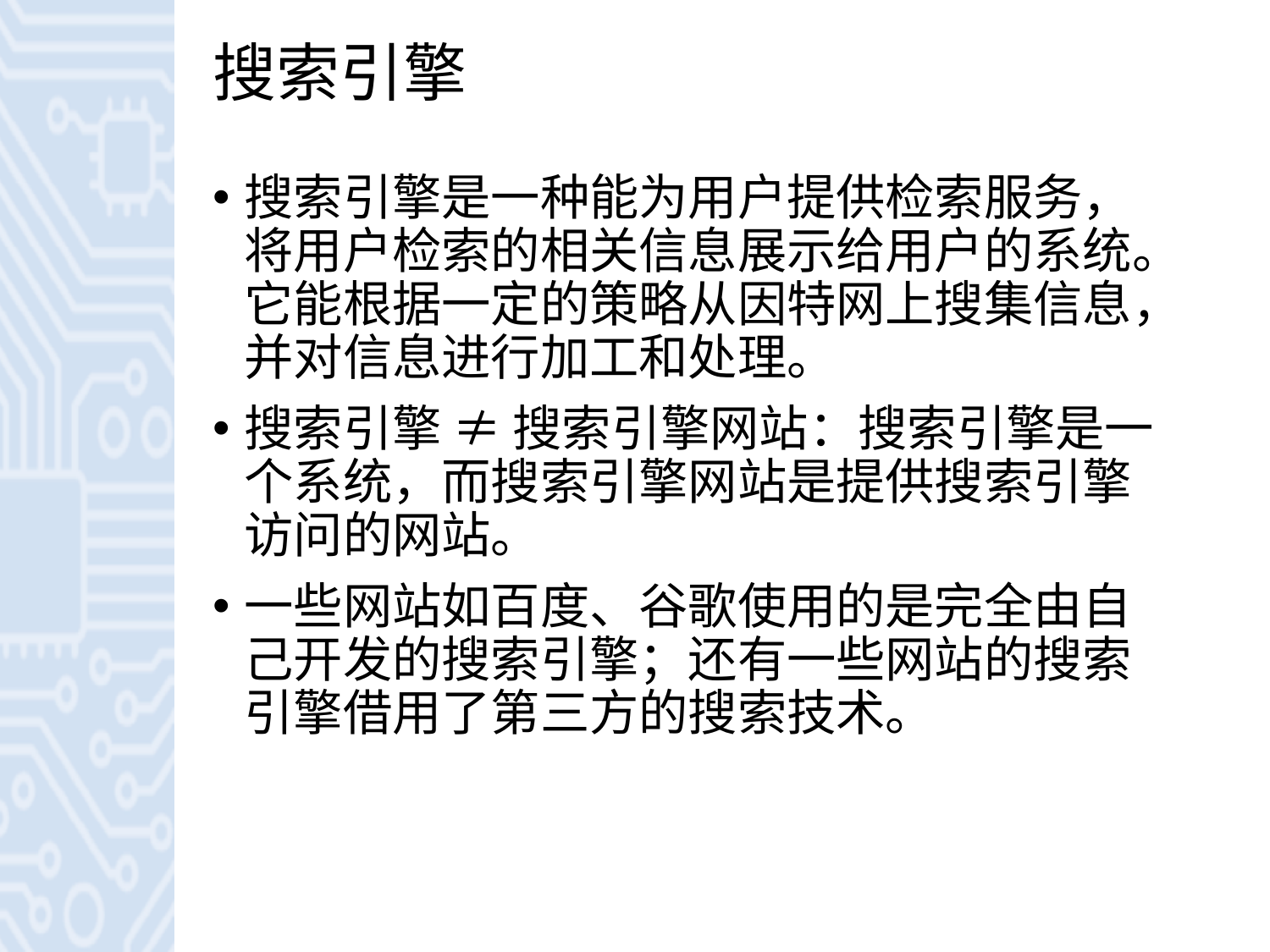

# 搜索引擎
搜索引擎是一种能为用户提供检索服务，将用户检索的相关信息展示给用户的系统。它能根据一定的策略从因特网上搜集信息，并对信息进行加工和处理。
搜索引擎 ≠ 搜索引擎网站：搜索引擎是一个系统，而搜索引擎网站是提供搜索引擎访问的网站。
一些网站如百度、谷歌使用的是完全由自己开发的搜索引擎；还有一些网站的搜索引擎借用了第三方的搜索技术。